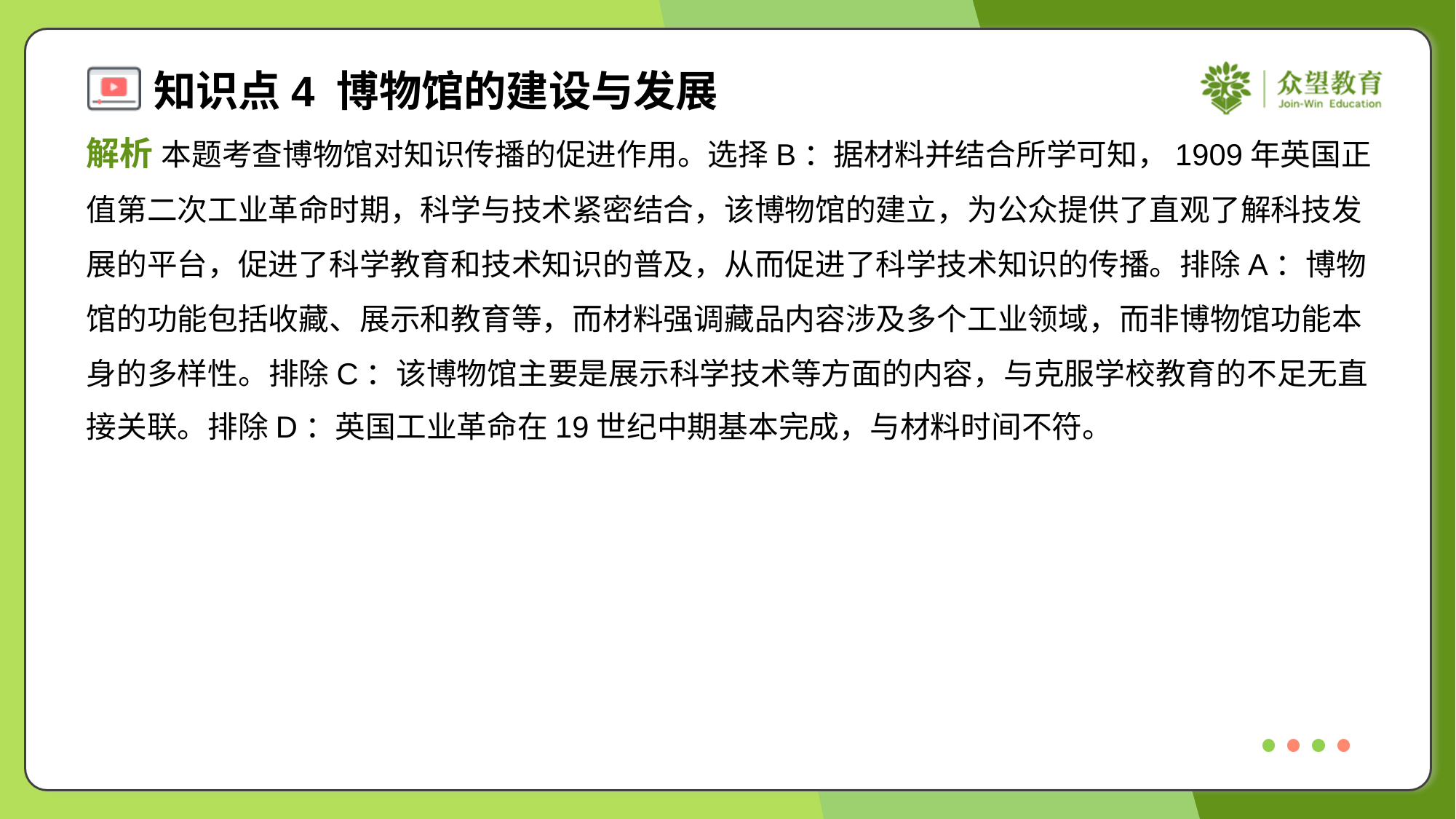

解析 本题考查博物馆对知识传播的促进作用。选择B：据材料并结合所学可知，1909年英国正
值第二次工业革命时期，科学与技术紧密结合，该博物馆的建立，为公众提供了直观了解科技发
展的平台，促进了科学教育和技术知识的普及，从而促进了科学技术知识的传播。排除A：博物
馆的功能包括收藏、展示和教育等，而材料强调藏品内容涉及多个工业领域，而非博物馆功能本
身的多样性。排除C：该博物馆主要是展示科学技术等方面的内容，与克服学校教育的不足无直
接关联。排除D：英国工业革命在19世纪中期基本完成，与材料时间不符。